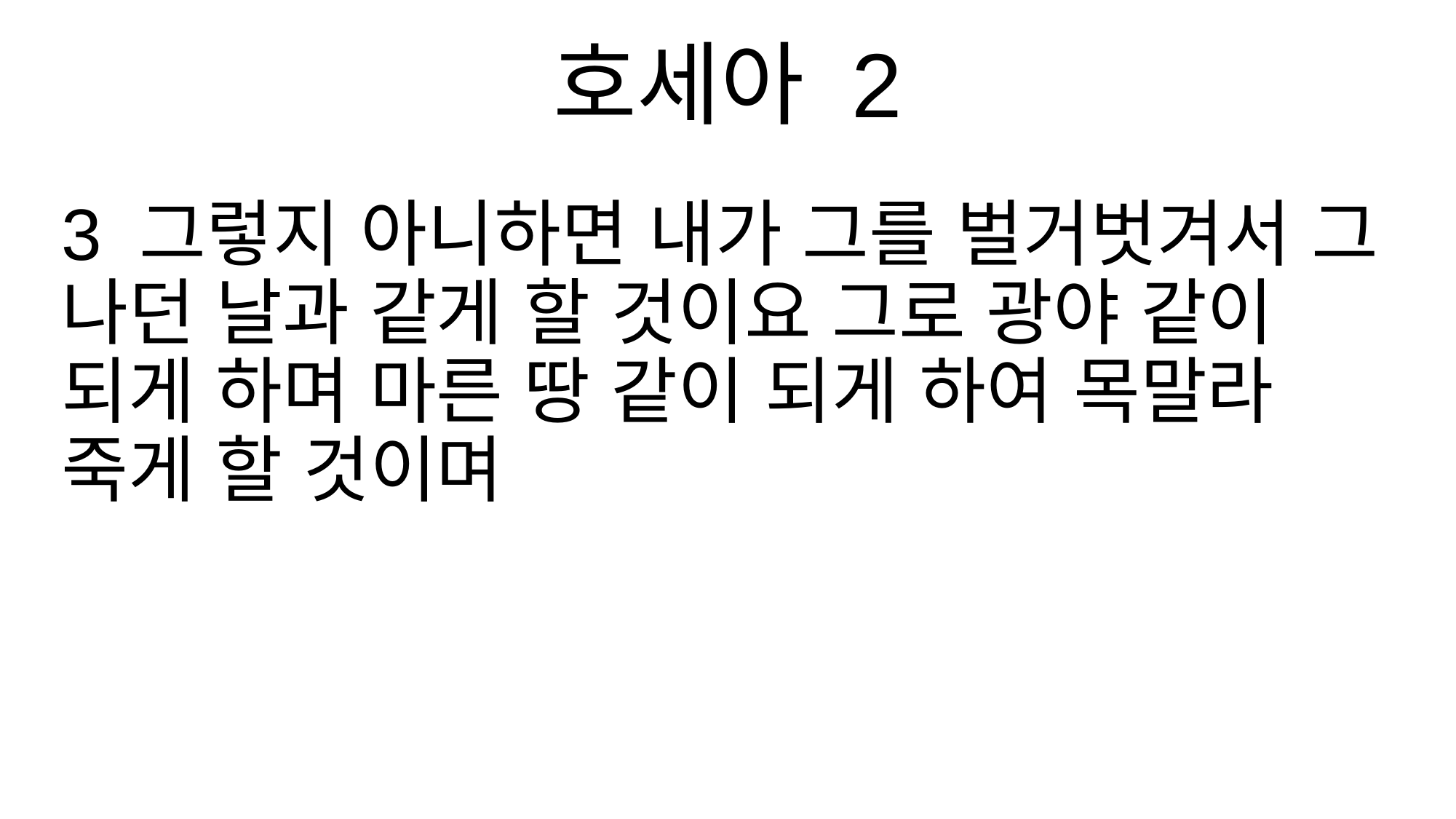

호세아 2
3 그렇지 아니하면 내가 그를 벌거벗겨서 그 나던 날과 같게 할 것이요 그로 광야 같이 되게 하며 마른 땅 같이 되게 하여 목말라 죽게 할 것이며